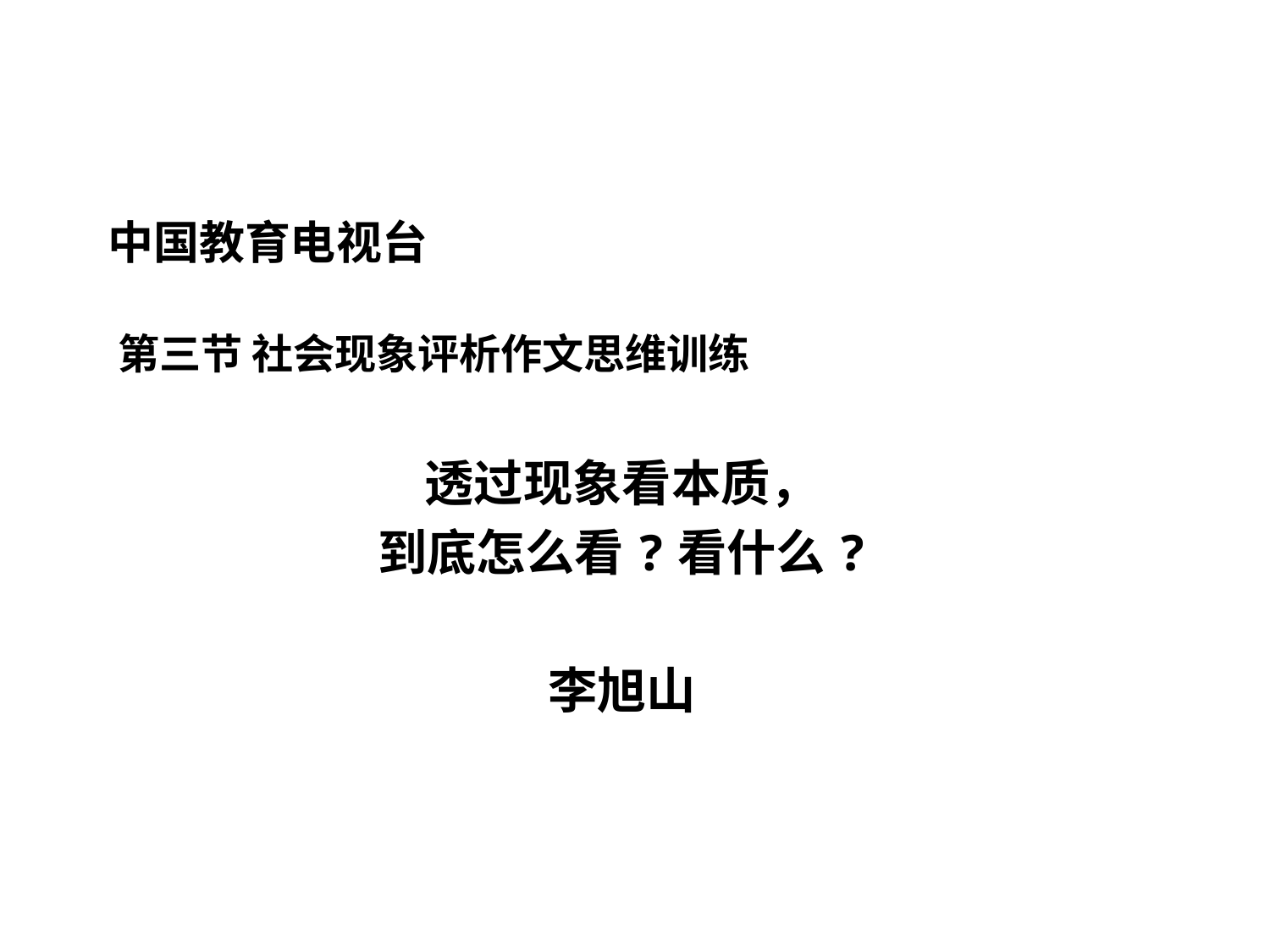

# 中国教育电视台 第三节 社会现象评析作文思维训练
透过现象看本质，
到底怎么看?看什么?

李旭山